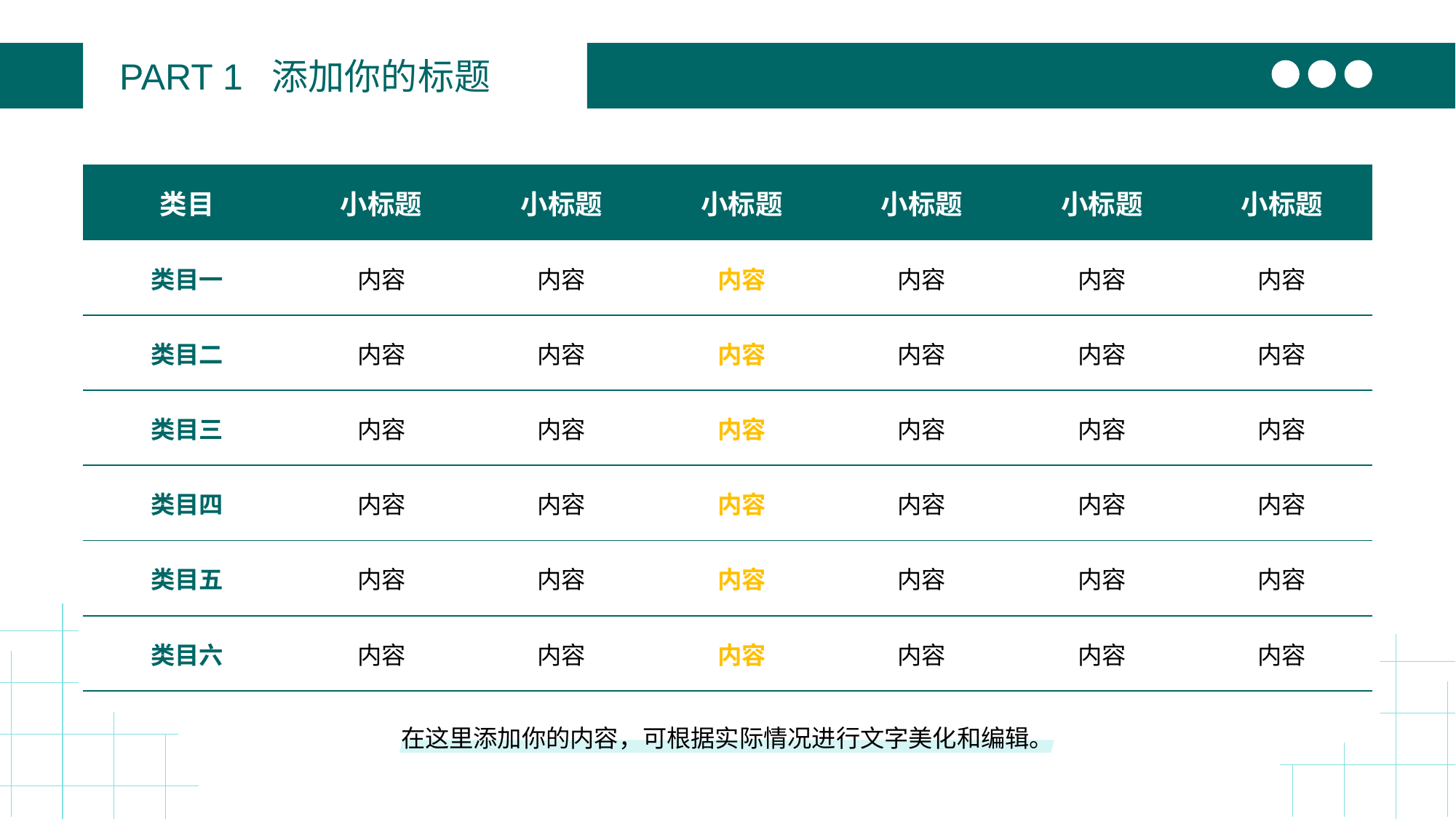

PART 1  添加你的标题
| 类目 | 小标题 | 小标题 | 小标题 | 小标题 | 小标题 | 小标题 |
| --- | --- | --- | --- | --- | --- | --- |
| 类目一 | 内容 | 内容 | 内容 | 内容 | 内容 | 内容 |
| 类目二 | 内容 | 内容 | 内容 | 内容 | 内容 | 内容 |
| 类目三 | 内容 | 内容 | 内容 | 内容 | 内容 | 内容 |
| 类目四 | 内容 | 内容 | 内容 | 内容 | 内容 | 内容 |
| 类目五 | 内容 | 内容 | 内容 | 内容 | 内容 | 内容 |
| 类目六 | 内容 | 内容 | 内容 | 内容 | 内容 | 内容 |
在这里添加你的内容，可根据实际情况进行文字美化和编辑。